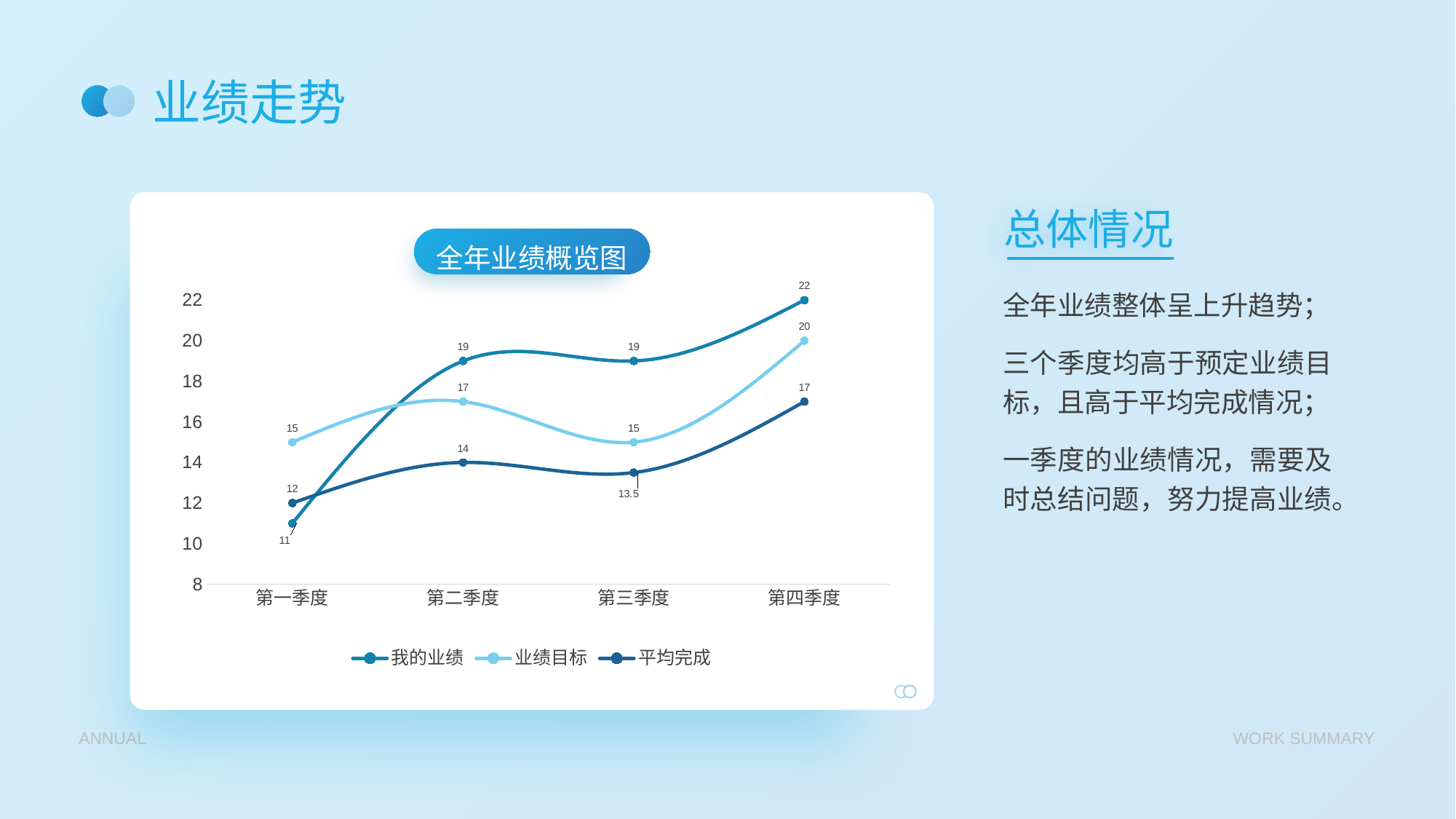

# 业绩走势

总体情况

### Chart: 全年业绩概览图

| Category | 我的业绩 | 业绩目标 | 平均完成 |
|---|---|---|---|
| 第一季度 | 11.0 | 15.0 | 12.0 |
| 第二季度 | 19.0 | 17.0 | 14.0 |
| 第三季度 | 19.0 | 15.0 | 13.5 |
| 第四季度 | 22.0 | 20.0 | 17.0 |
全年业绩整体呈上升趋势；
三个季度均高于预定业绩目标，且高于平均完成情况；
一季度的业绩情况，需要及时总结问题，努力提高业绩。